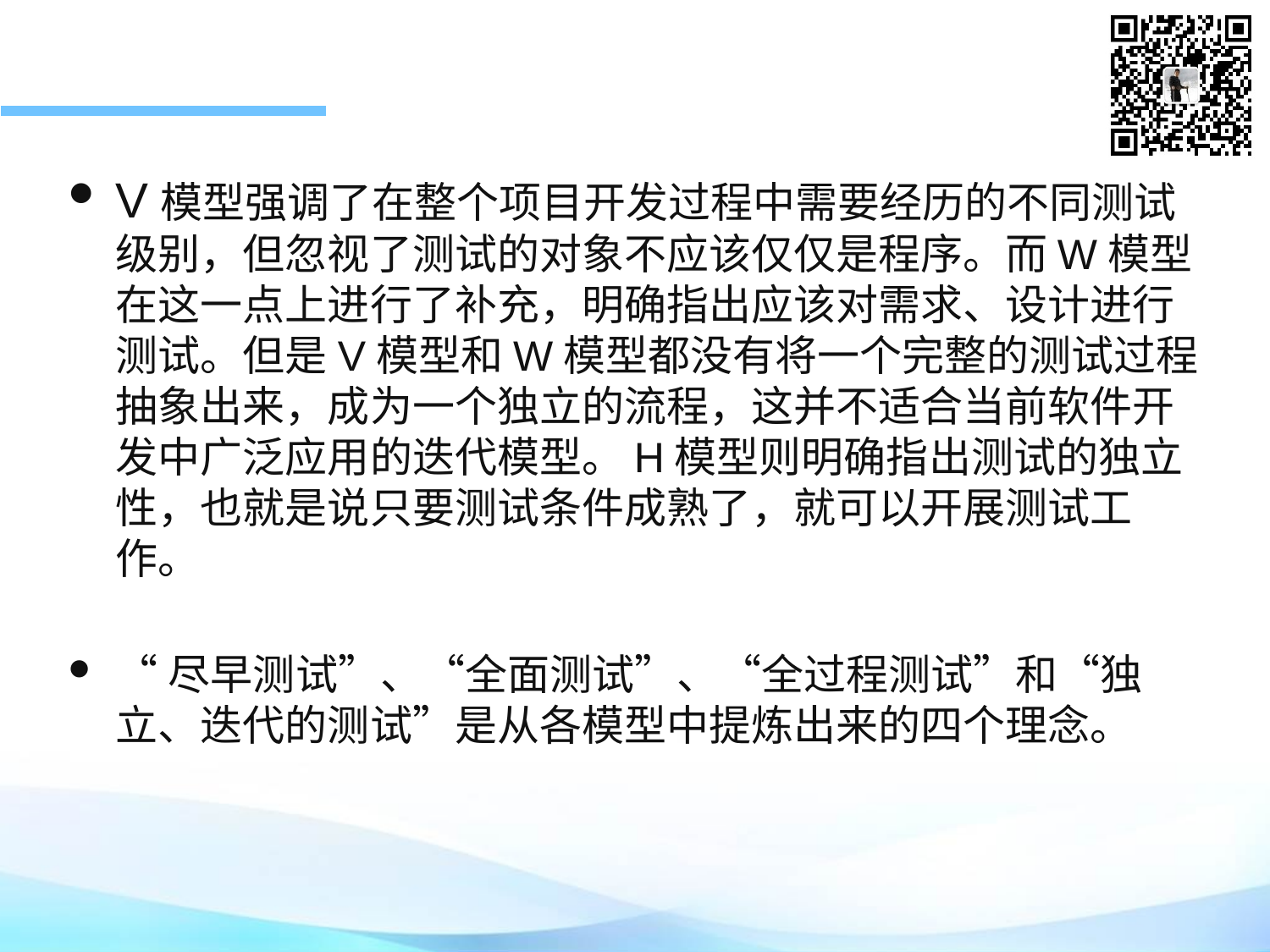

V模型强调了在整个项目开发过程中需要经历的不同测试级别，但忽视了测试的对象不应该仅仅是程序。而W模型在这一点上进行了补充，明确指出应该对需求、设计进行测试。但是V模型和W模型都没有将一个完整的测试过程抽象出来，成为一个独立的流程，这并不适合当前软件开发中广泛应用的迭代模型。H模型则明确指出测试的独立性，也就是说只要测试条件成熟了，就可以开展测试工作。

“尽早测试”、“全面测试”、“全过程测试”和“独立、迭代的测试”是从各模型中提炼出来的四个理念。